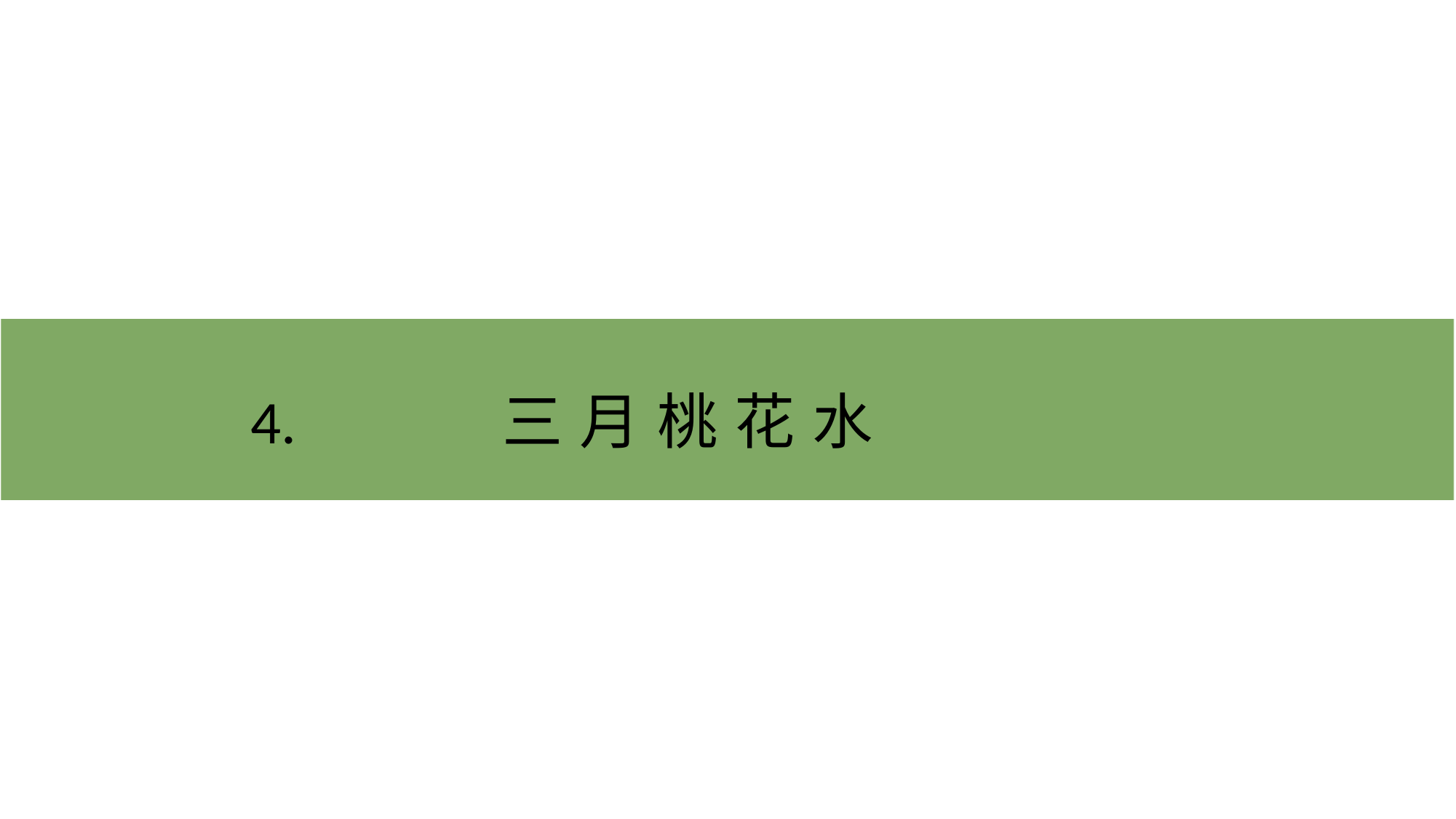

# 4.              三 月 桃 花 水